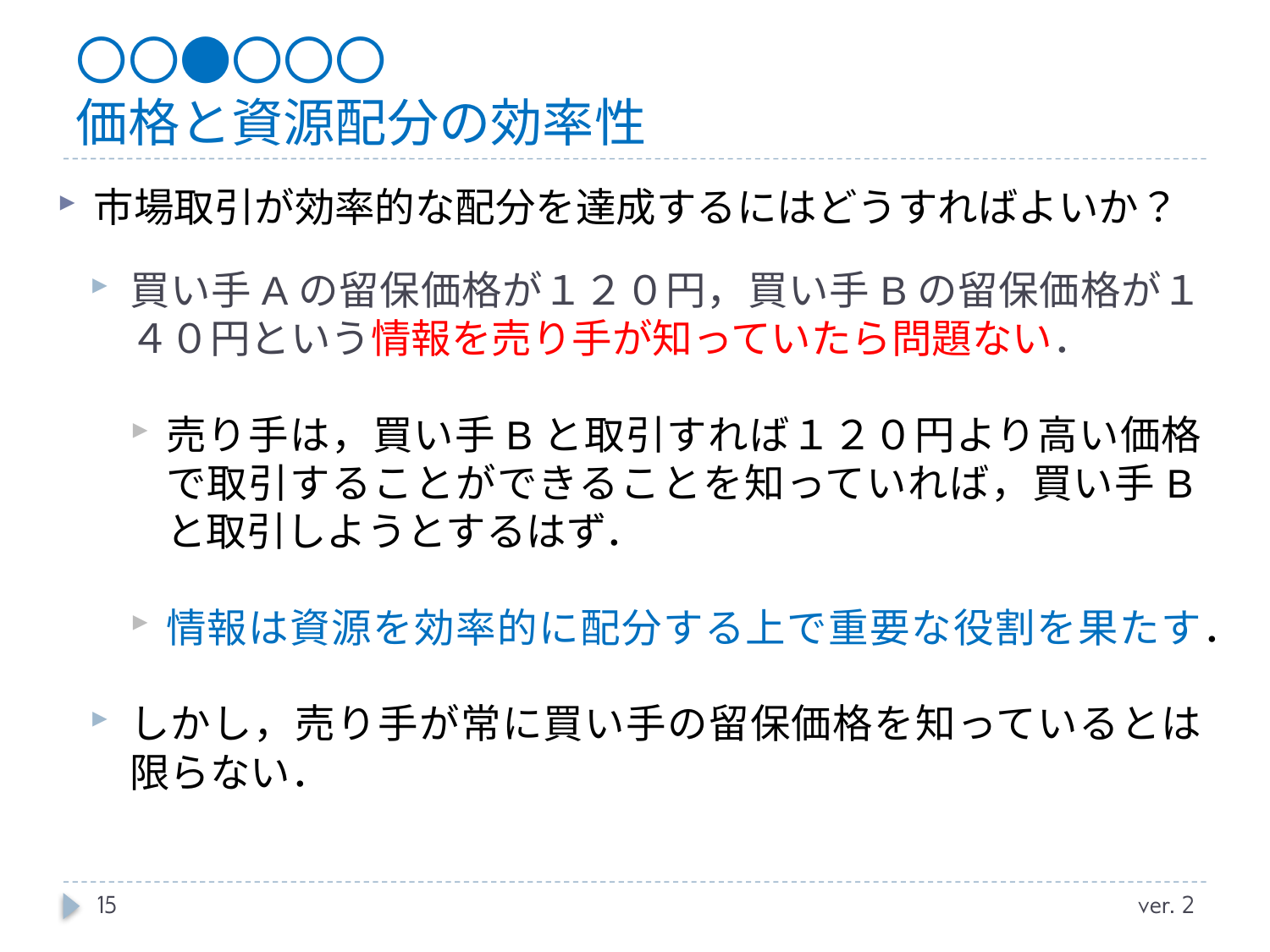

# 〇〇●〇〇〇 価格と資源配分の効率性
市場取引が効率的な配分を達成するにはどうすればよいか？

買い手Aの留保価格が１２０円，買い手Bの留保価格が１４０円という情報を売り手が知っていたら問題ない．

売り手は，買い手Bと取引すれば１２０円より高い価格で取引することができることを知っていれば，買い手Bと取引しようとするはず．

情報は資源を効率的に配分する上で重要な役割を果たす．

しかし，売り手が常に買い手の留保価格を知っているとは限らない．

15
ver. 2